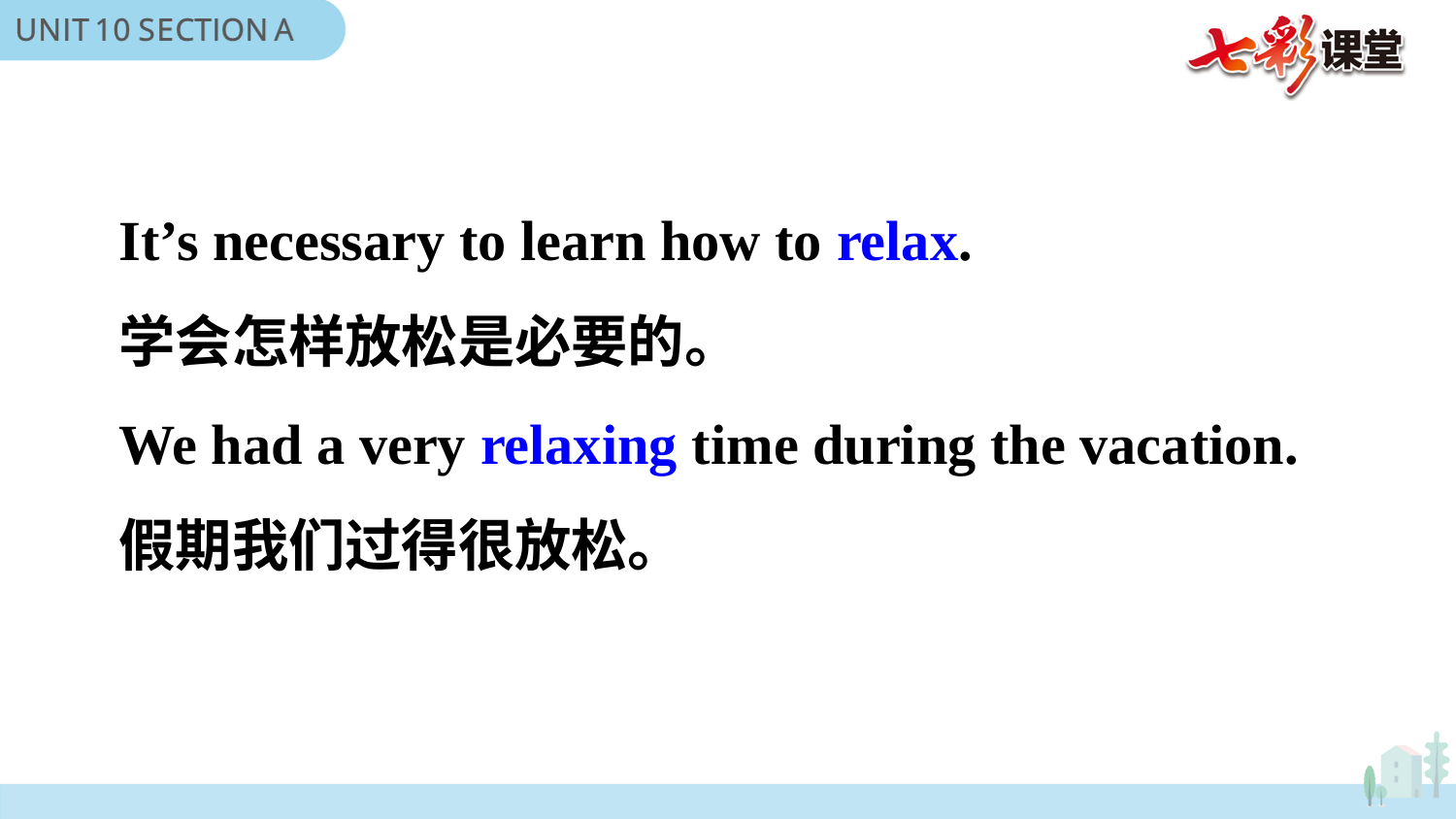

It’s necessary to learn how to relax.
学会怎样放松是必要的。
We had a very relaxing time during the vacation.
假期我们过得很放松。